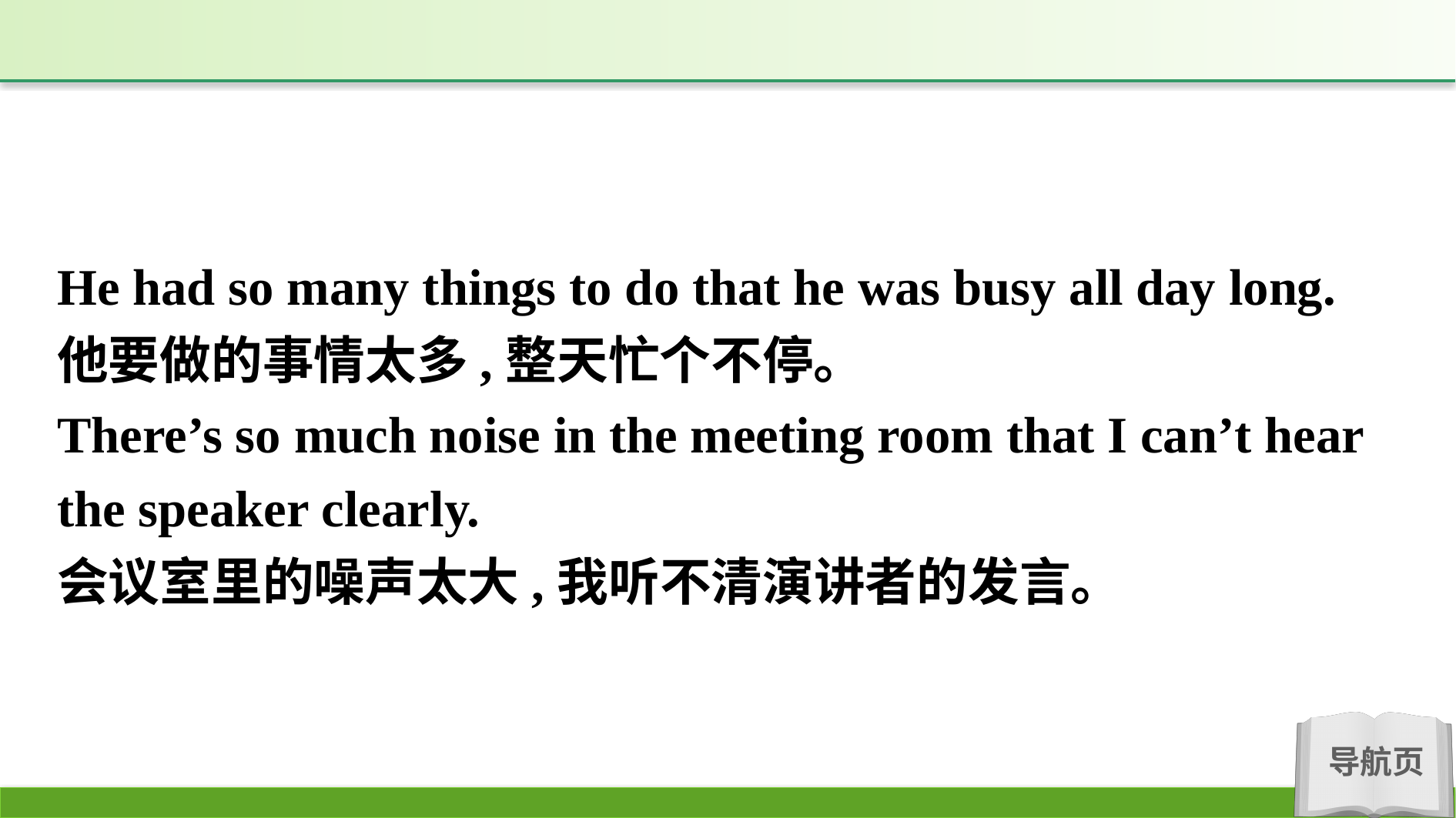

He had so many things to do that he was busy all day long.
他要做的事情太多,整天忙个不停。
There’s so much noise in the meeting room that I can’t hear the speaker clearly.
会议室里的噪声太大,我听不清演讲者的发言。